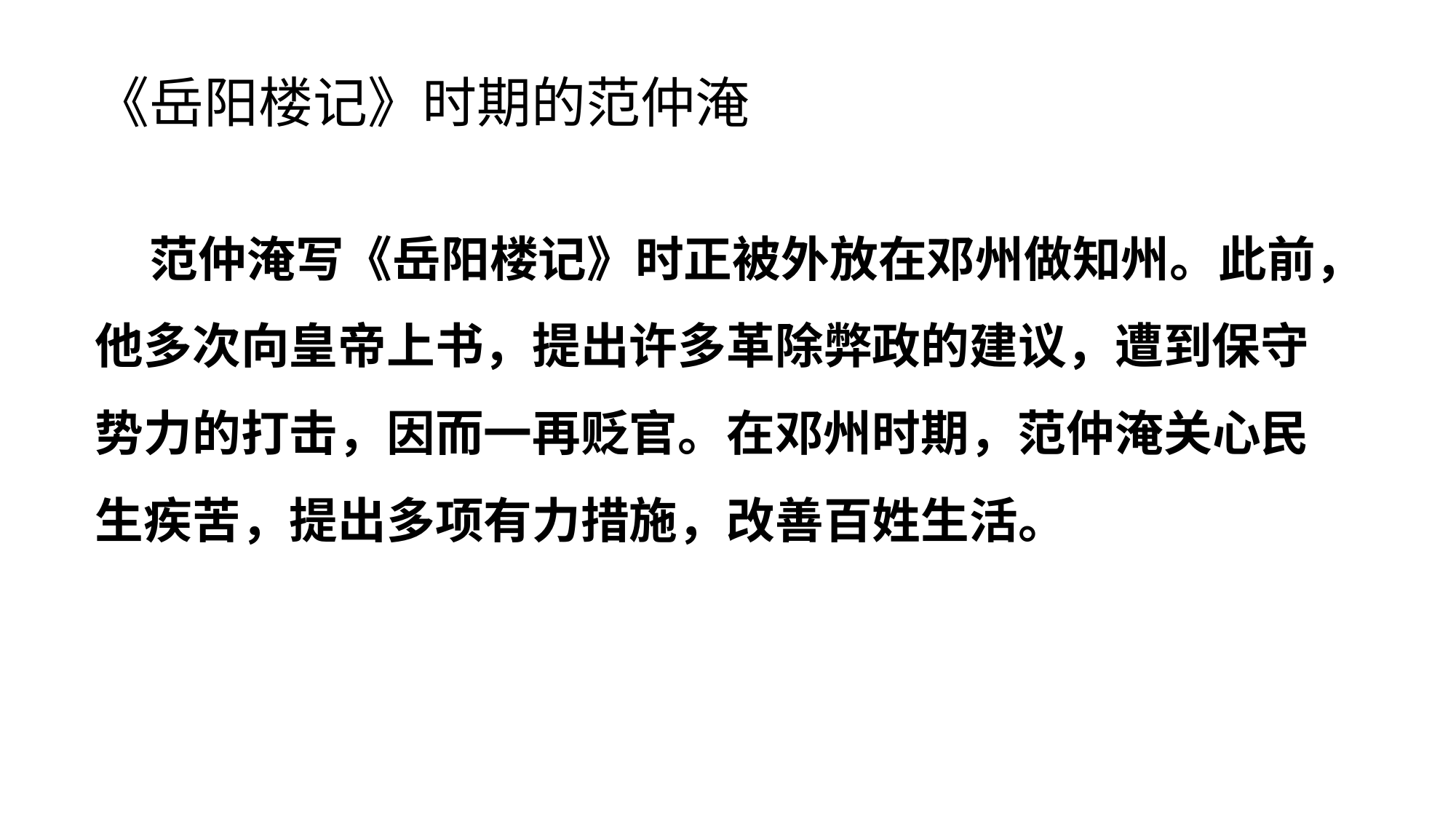

《岳阳楼记》时期的范仲淹

范仲淹写《岳阳楼记》时正被外放在邓州做知州。此前，他多次向皇帝上书，提出许多革除弊政的建议，遭到保守势力的打击，因而一再贬官。在邓州时期，范仲淹关心民生疾苦，提出多项有力措施，改善百姓生活。